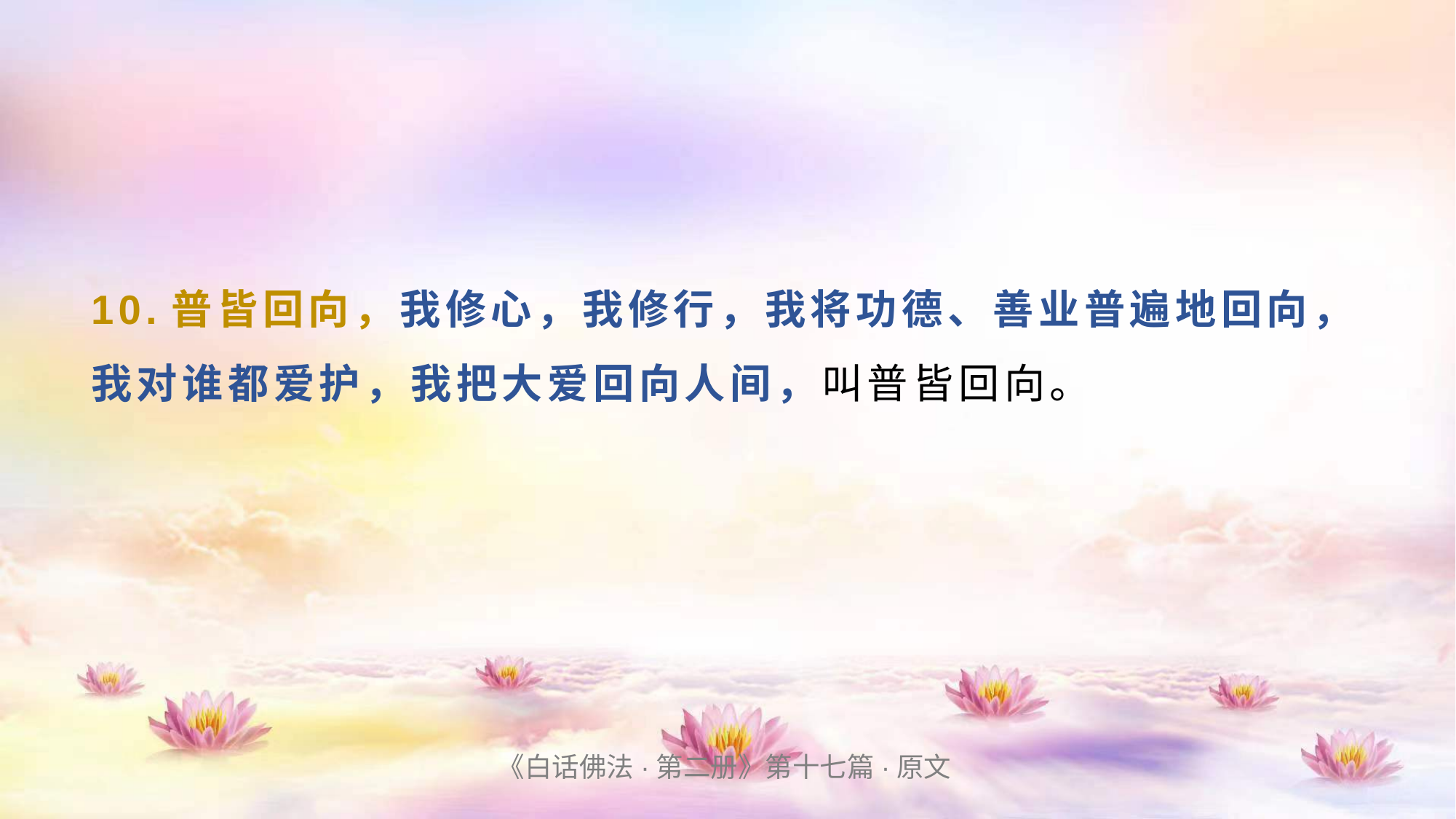

# 10.普皆回向，我修心，我修行，我将功德、善业普遍地回向，我对谁都爱护，我把大爱回向人间，叫普皆回向。
《白话佛法·第二册》第十七篇·原文